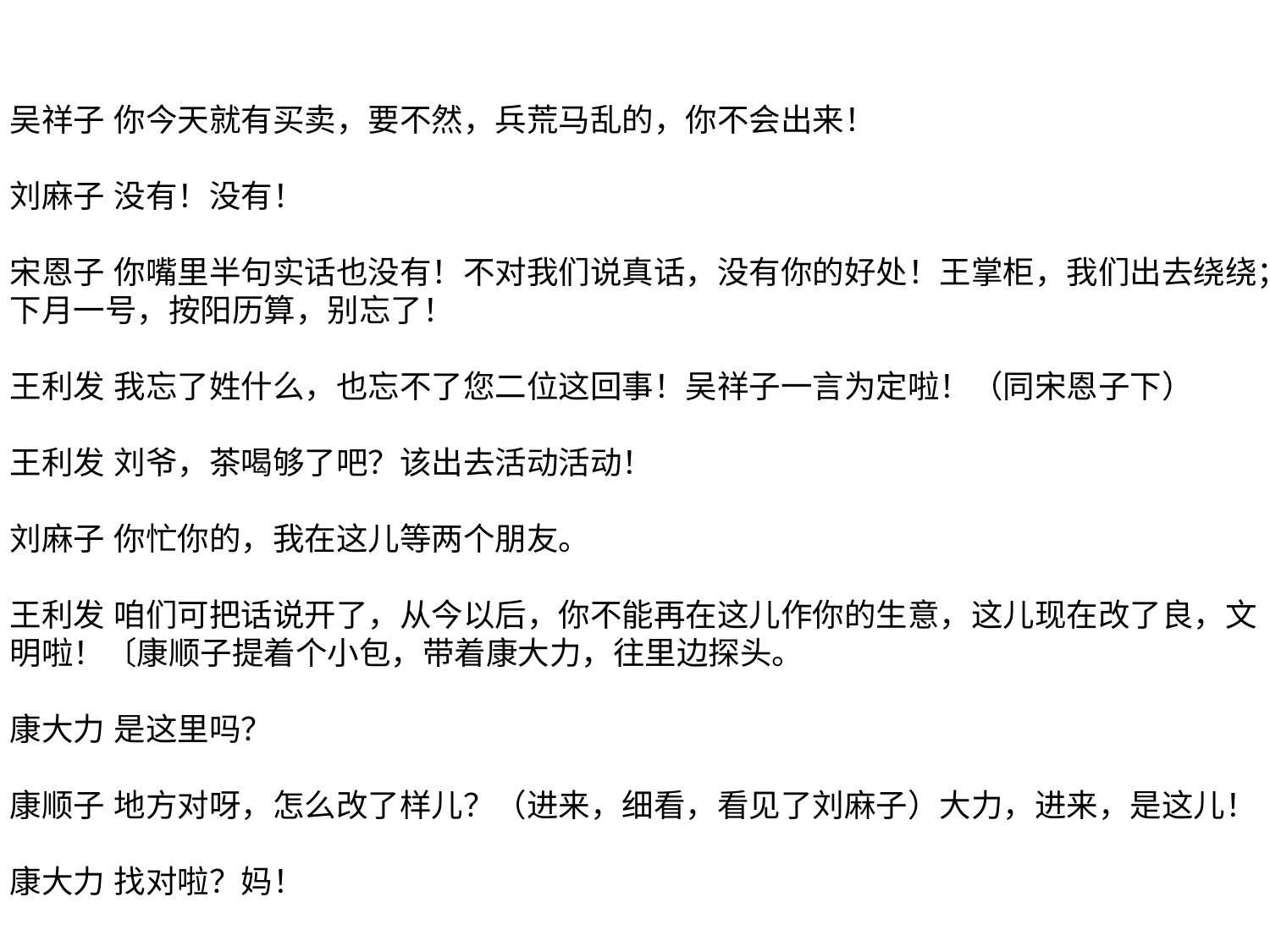

吴祥子 你今天就有买卖，要不然，兵荒马乱的，你不会出来！

刘麻子 没有！没有！

宋恩子 你嘴里半句实话也没有！不对我们说真话，没有你的好处！王掌柜，我们出去绕绕；下月一号，按阳历算，别忘了！

王利发 我忘了姓什么，也忘不了您二位这回事！吴祥子一言为定啦！（同宋恩子下）

王利发 刘爷，茶喝够了吧？该出去活动活动！

刘麻子 你忙你的，我在这儿等两个朋友。

王利发 咱们可把话说开了，从今以后，你不能再在这儿作你的生意，这儿现在改了良，文明啦！〔康顺子提着个小包，带着康大力，往里边探头。

康大力 是这里吗？

康顺子 地方对呀，怎么改了样儿？（进来，细看，看见了刘麻子）大力，进来，是这儿！

康大力 找对啦？妈！